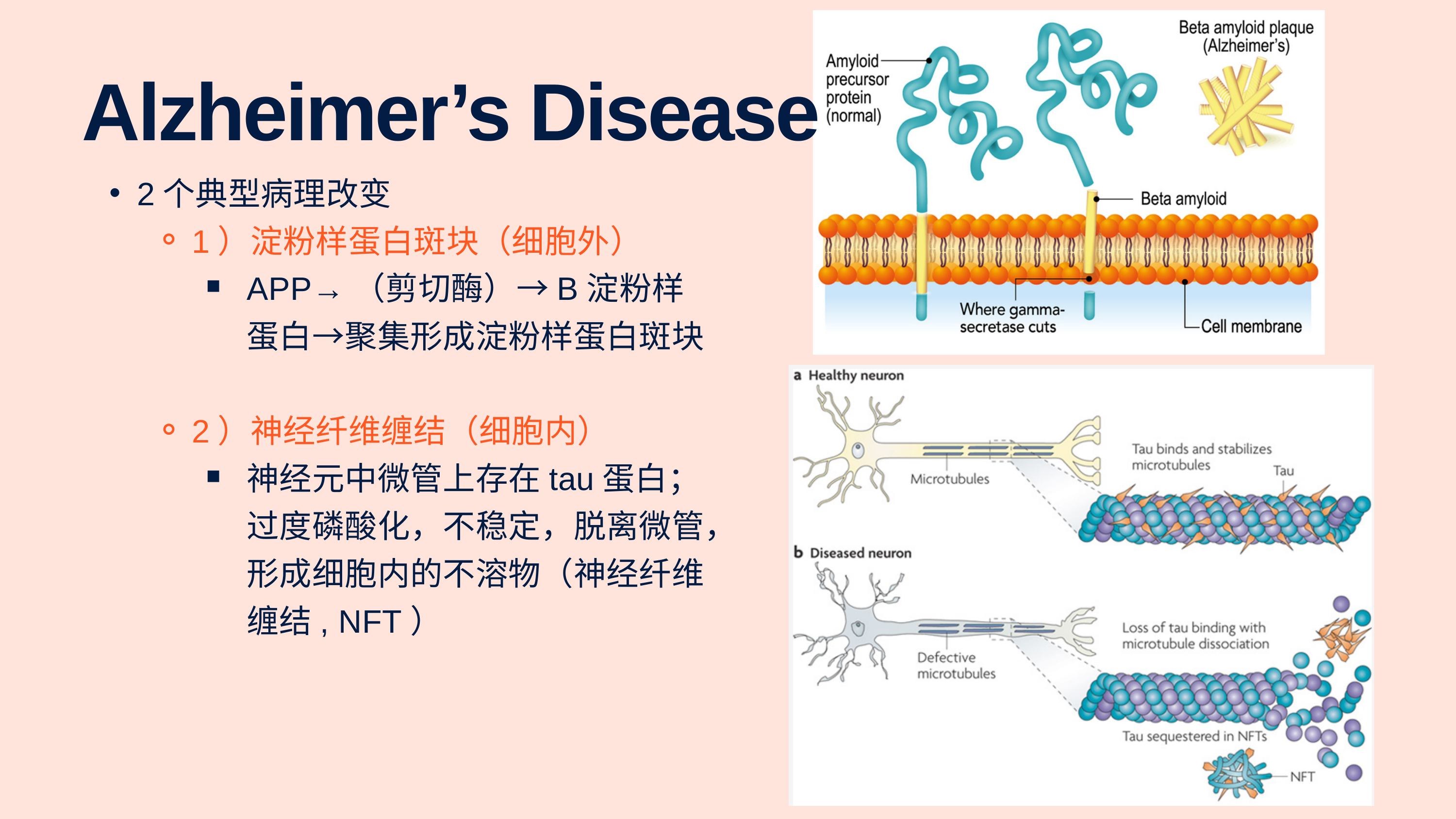

Alzheimer’s Disease
2个典型病理改变
1）淀粉样蛋白斑块（细胞外）
APP→（剪切酶）→B淀粉样蛋白→聚集形成淀粉样蛋白斑块

2）神经纤维缠结（细胞内）
神经元中微管上存在tau蛋白；过度磷酸化，不稳定，脱离微管，形成细胞内的不溶物（神经纤维缠结, NFT）